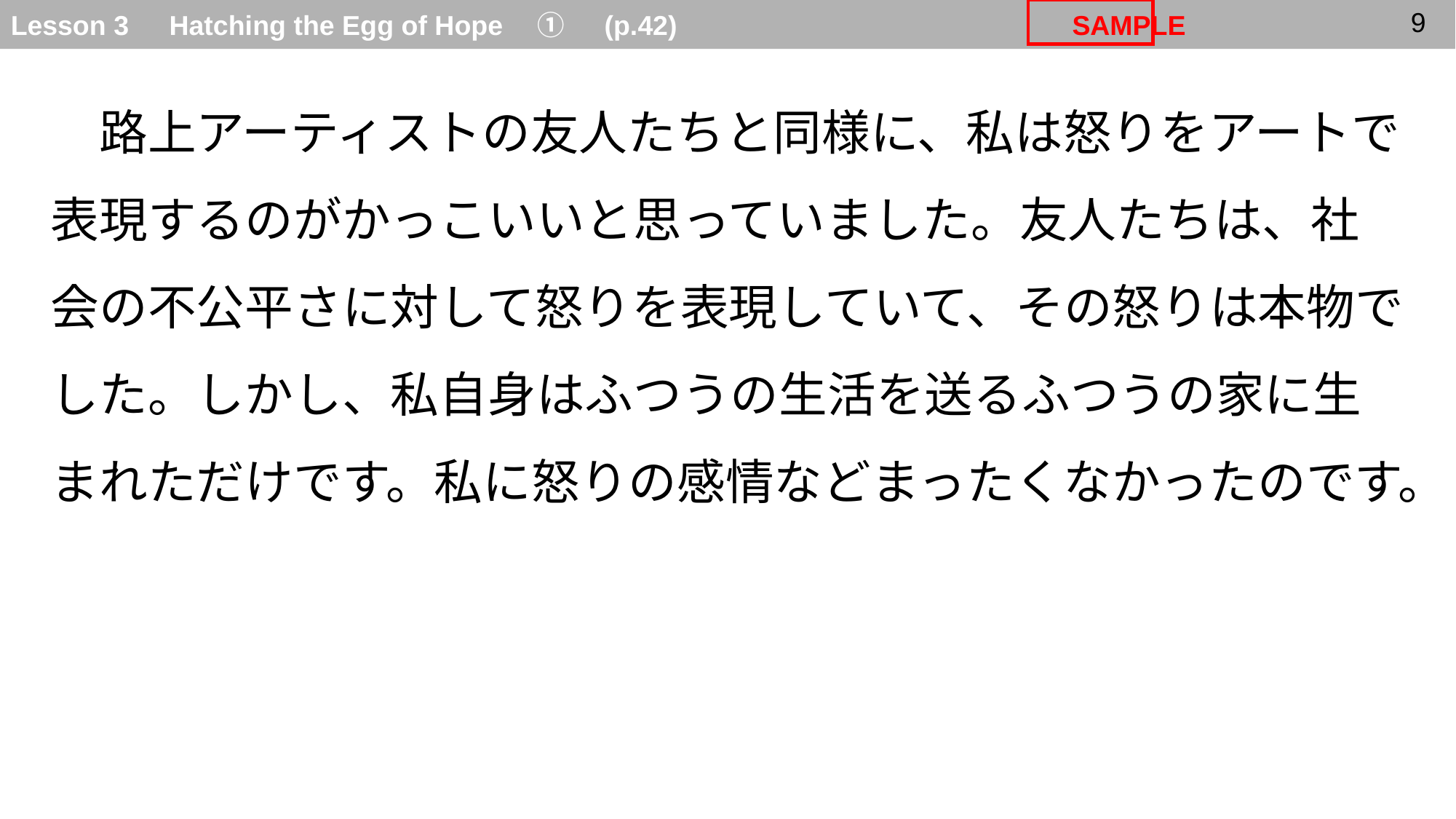

# 路上アーティストの友人たちと同様に、私は怒りをアートで表現するのがかっこいいと思っていました。友人たちは、社会の不公平さに対して怒りを表現していて、その怒りは本物でした。しかし、私自身はふつうの生活を送るふつうの家に生まれただけです。私に怒りの感情などまったくなかったのです。